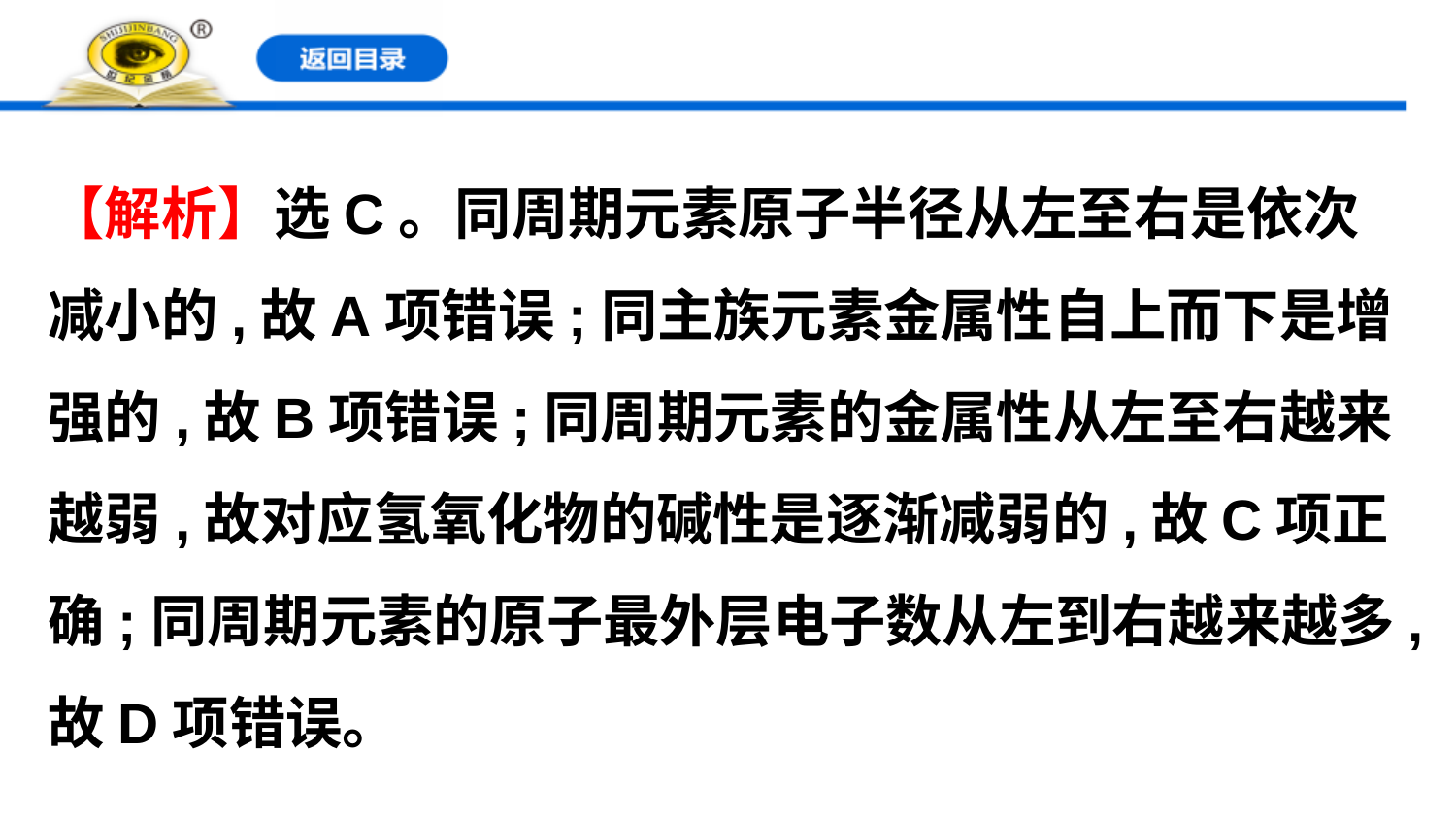

【解析】选C。同周期元素原子半径从左至右是依次减小的,故A项错误;同主族元素金属性自上而下是增强的,故B项错误;同周期元素的金属性从左至右越来越弱,故对应氢氧化物的碱性是逐渐减弱的,故C项正确;同周期元素的原子最外层电子数从左到右越来越多,故D项错误。